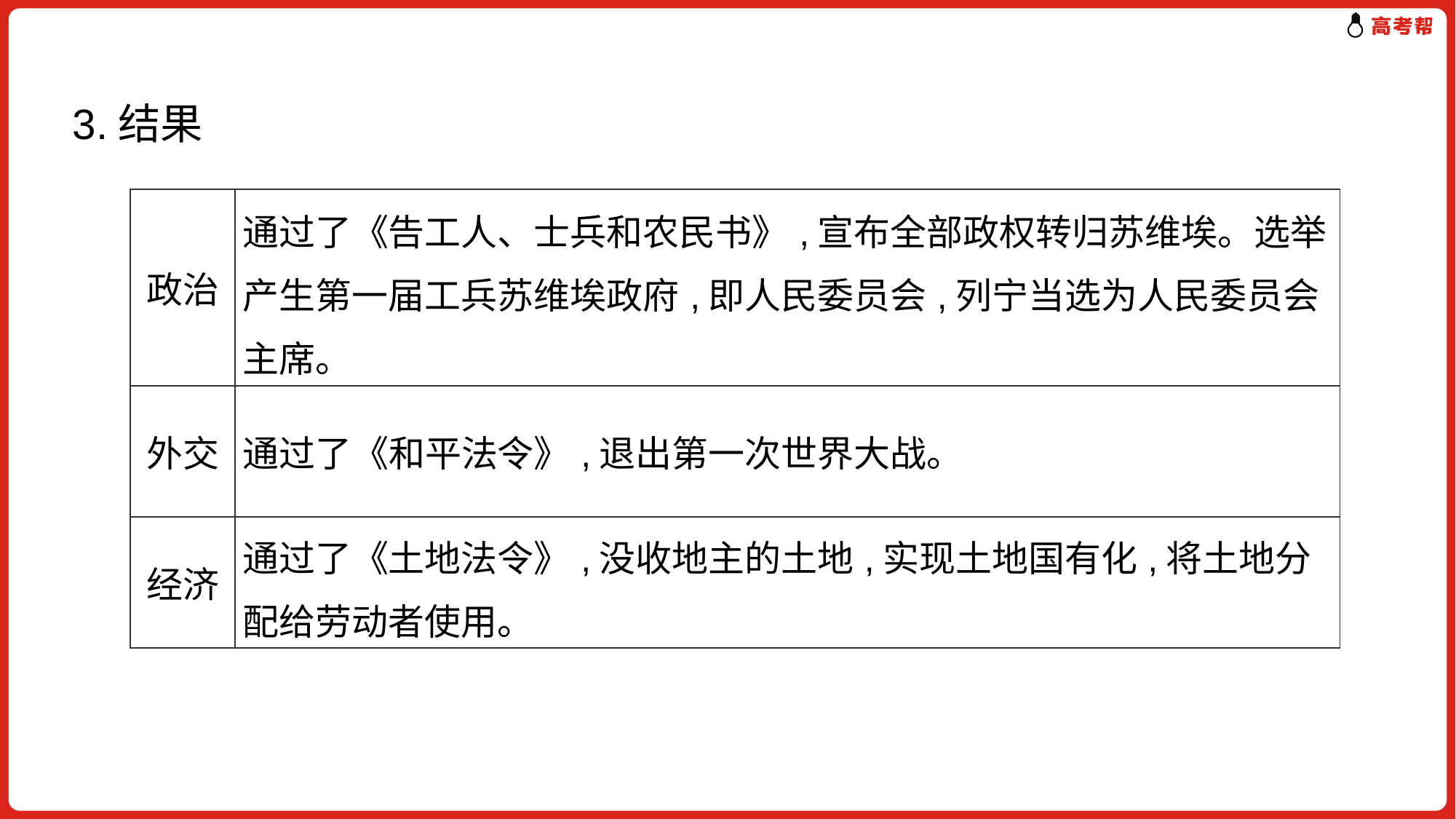

3.结果
| 政治 | 通过了《告工人、士兵和农民书》,宣布全部政权转归苏维埃。选举产生第一届工兵苏维埃政府,即人民委员会,列宁当选为人民委员会主席。 |
| --- | --- |
| 外交 | 通过了《和平法令》,退出第一次世界大战。 |
| 经济 | 通过了《土地法令》,没收地主的土地,实现土地国有化,将土地分配给劳动者使用。 |